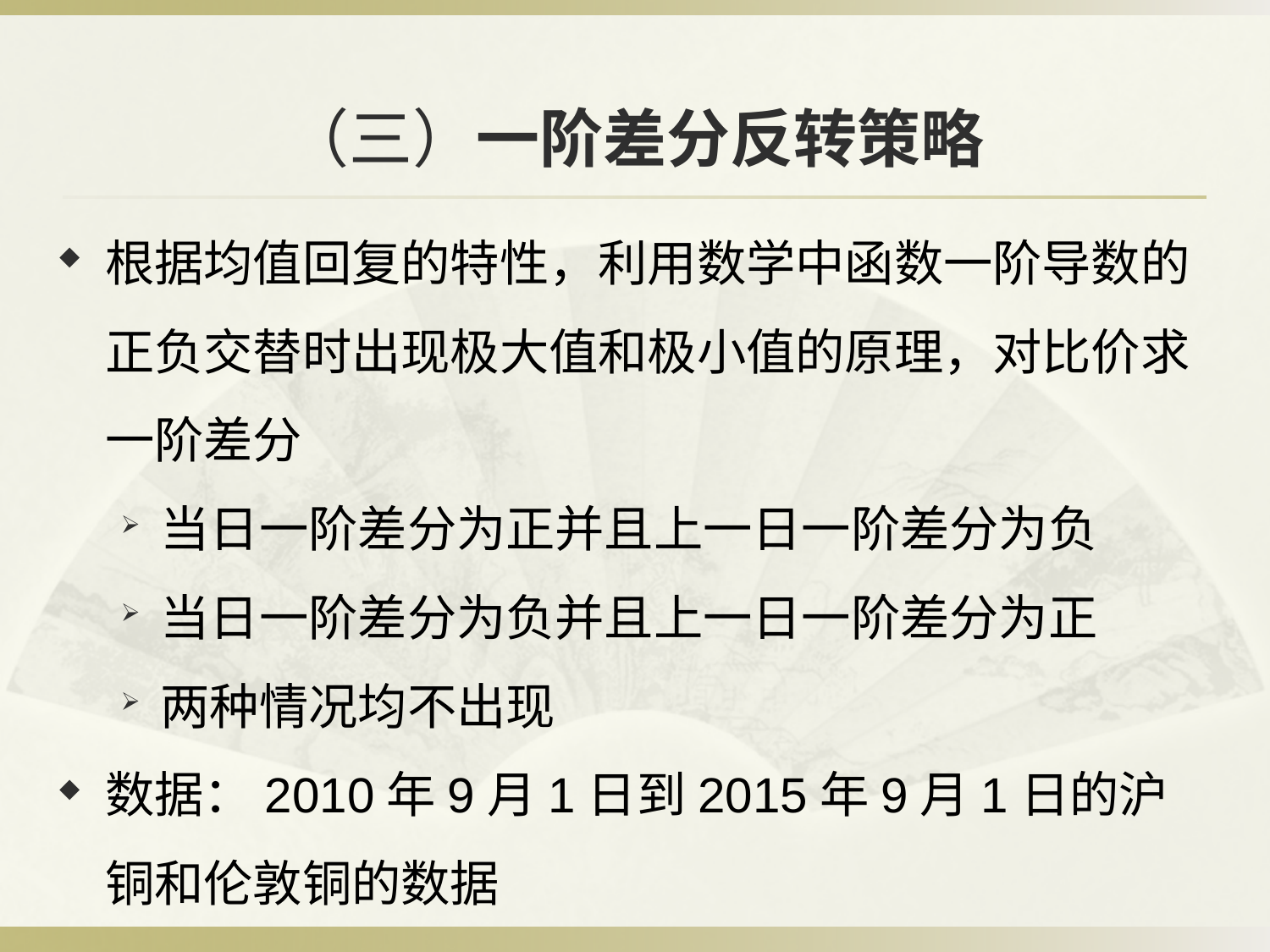

# （三）一阶差分反转策略
根据均值回复的特性，利用数学中函数一阶导数的正负交替时出现极大值和极小值的原理，对比价求一阶差分
当日一阶差分为正并且上一日一阶差分为负
当日一阶差分为负并且上一日一阶差分为正
两种情况均不出现
数据：2010年9月1日到2015年9月1日的沪铜和伦敦铜的数据